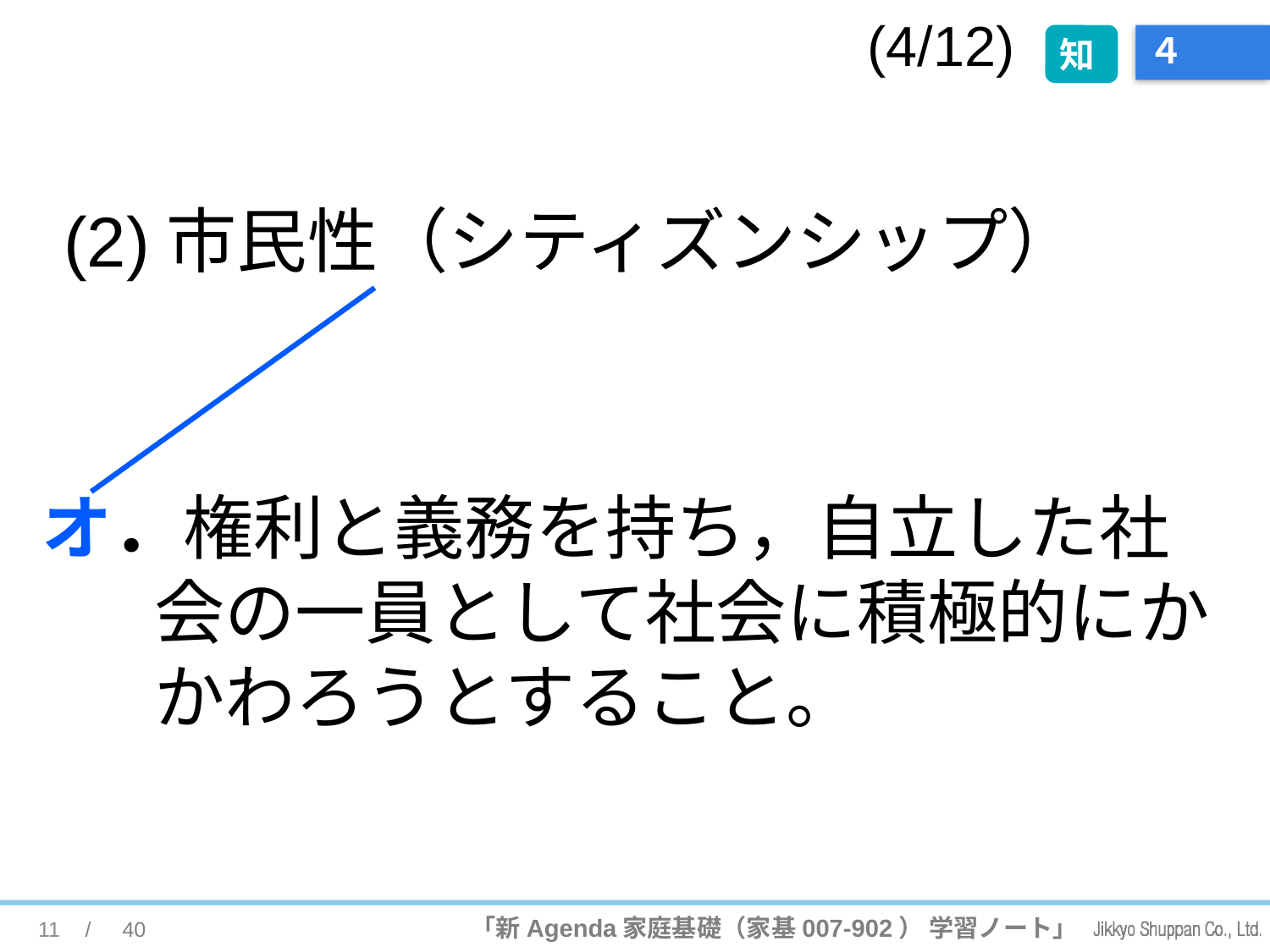

(4/12)
知
# ４
(2)市民性（シティズンシップ）
オ．権利と義務を持ち，自立した社会の一員として社会に積極的にかかわろうとすること。
11